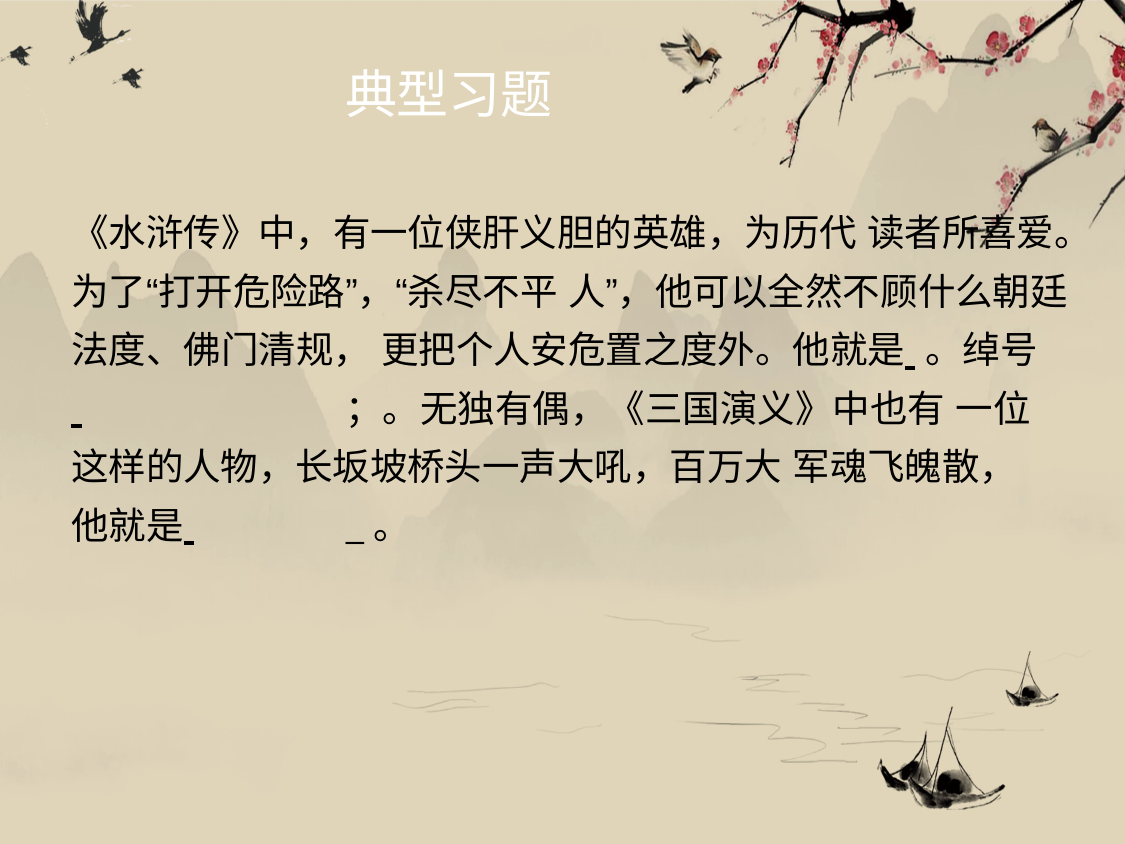

# 典型习题
《水浒传》中，有一位侠肝义胆的英雄，为历代 读者所喜爱。为了“打开危险路”，“杀尽不平 人”，他可以全然不顾什么朝廷法度、佛门清规， 更把个人安危置之度外。他就是 	。绰号
 	；。无独有偶，《三国演义》中也有 一位这样的人物，长坂坡桥头一声大吼，百万大 军魂飞魄散，他就是 	_。